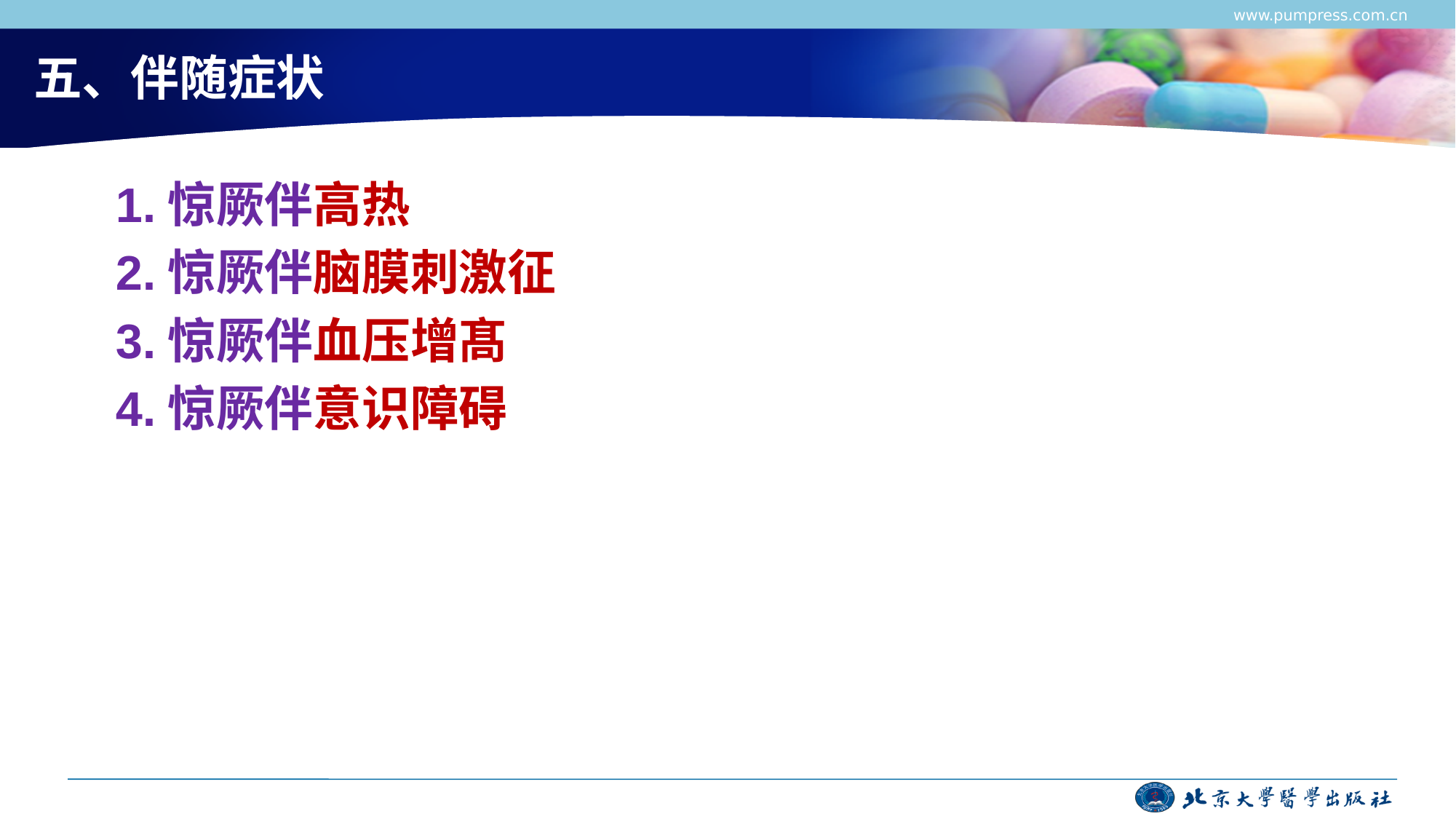

www.pumpress.com.cn
# 五、伴随症状
 1.惊厥伴高热
 2.惊厥伴脑膜刺激征
 3.惊厥伴血压增髙
 4.惊厥伴意识障碍